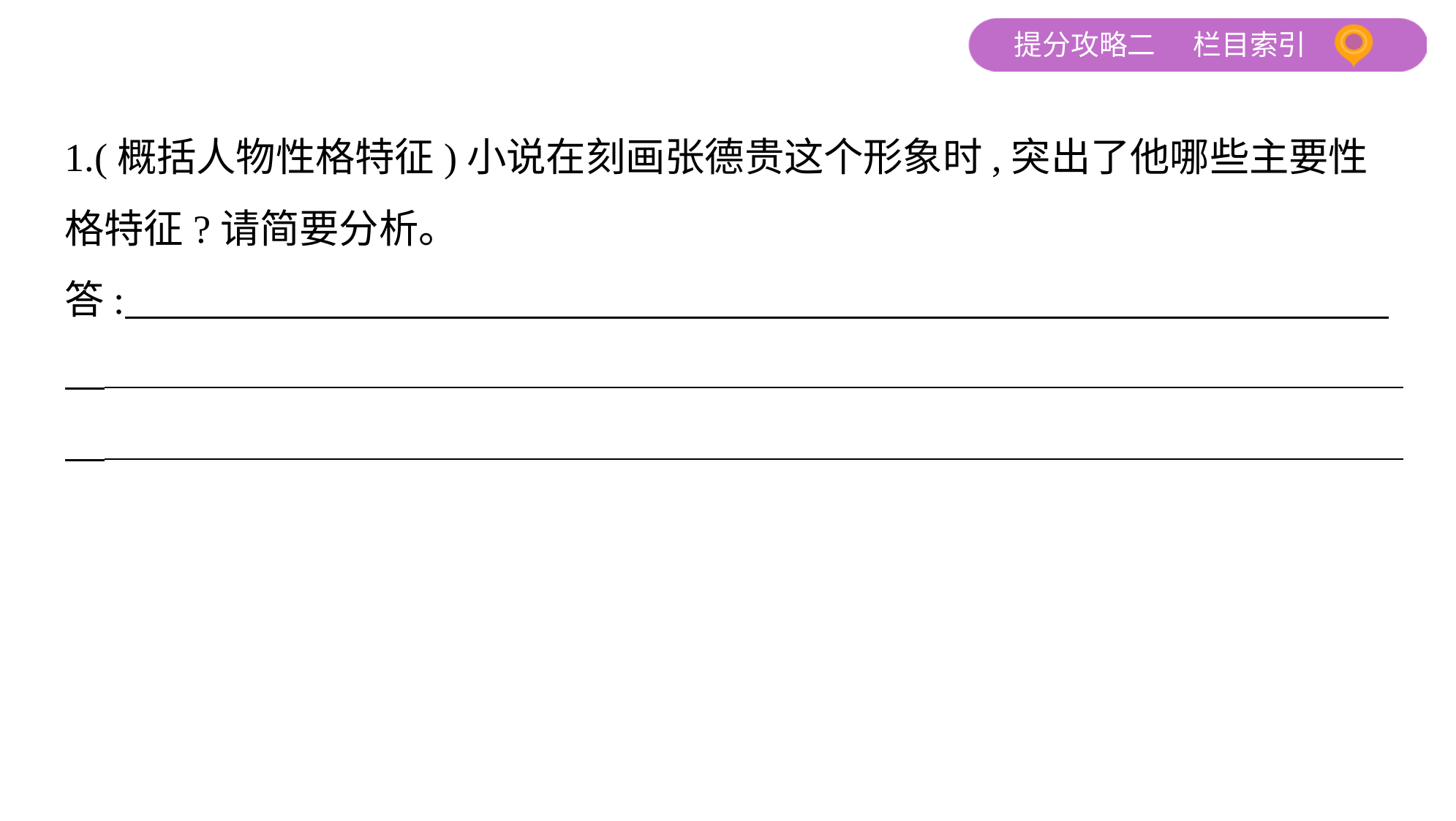

1.(概括人物性格特征)小说在刻画张德贵这个形象时,突出了他哪些主要性
格特征?请简要分析。
答: